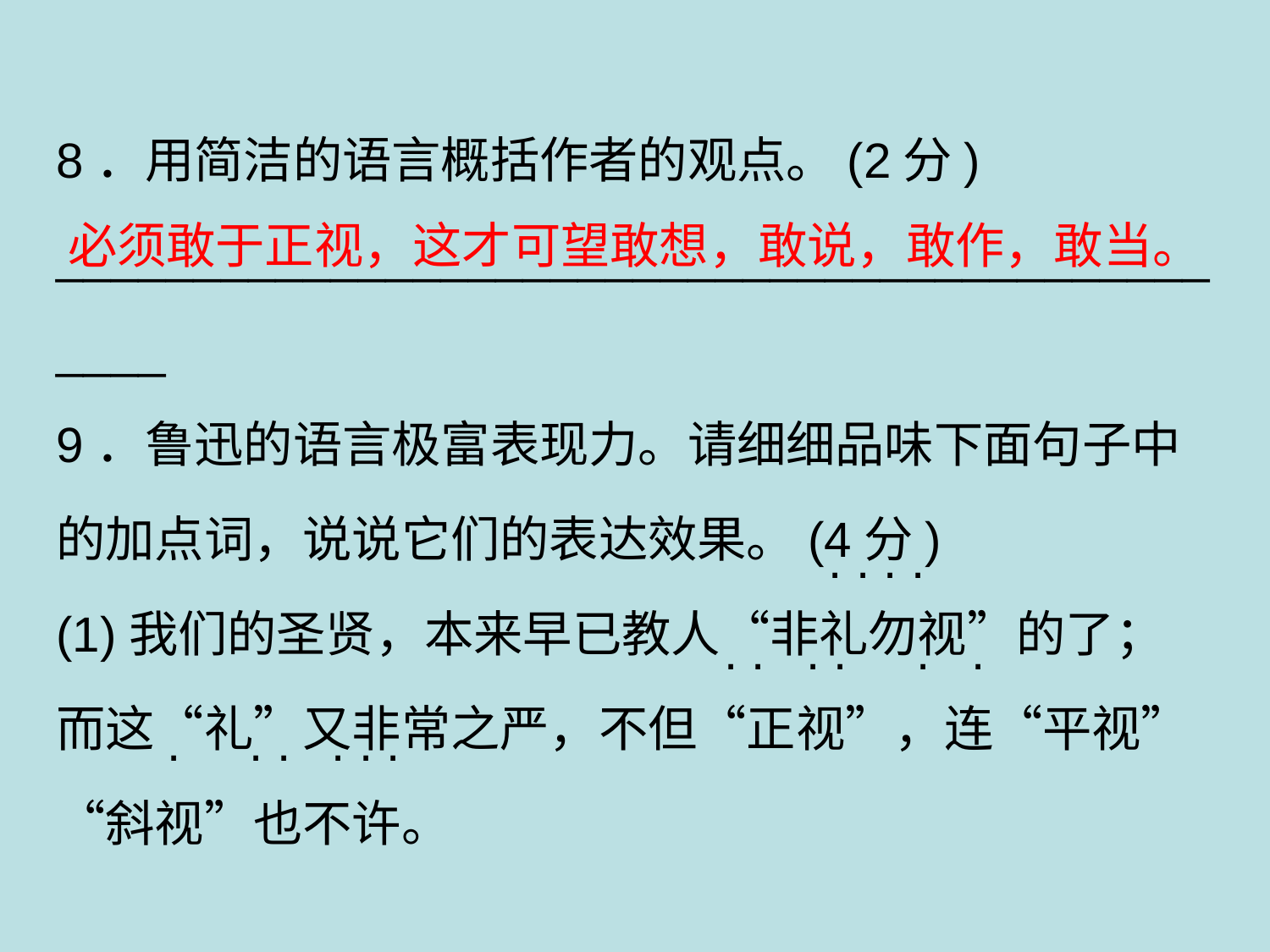

8．用简洁的语言概括作者的观点。(2分)
______________________________________________
9．鲁迅的语言极富表现力。请细细品味下面句子中的加点词，说说它们的表达效果。(4分)
(1)我们的圣贤，本来早已教人“非礼勿视”的了；而这“礼”又非常之严，不但“正视”，连“平视”“斜视”也不许。
必须敢于正视，这才可望敢想，敢说，敢作，敢当。
. . . .
. .   . .     .   .
.     . .   . . .